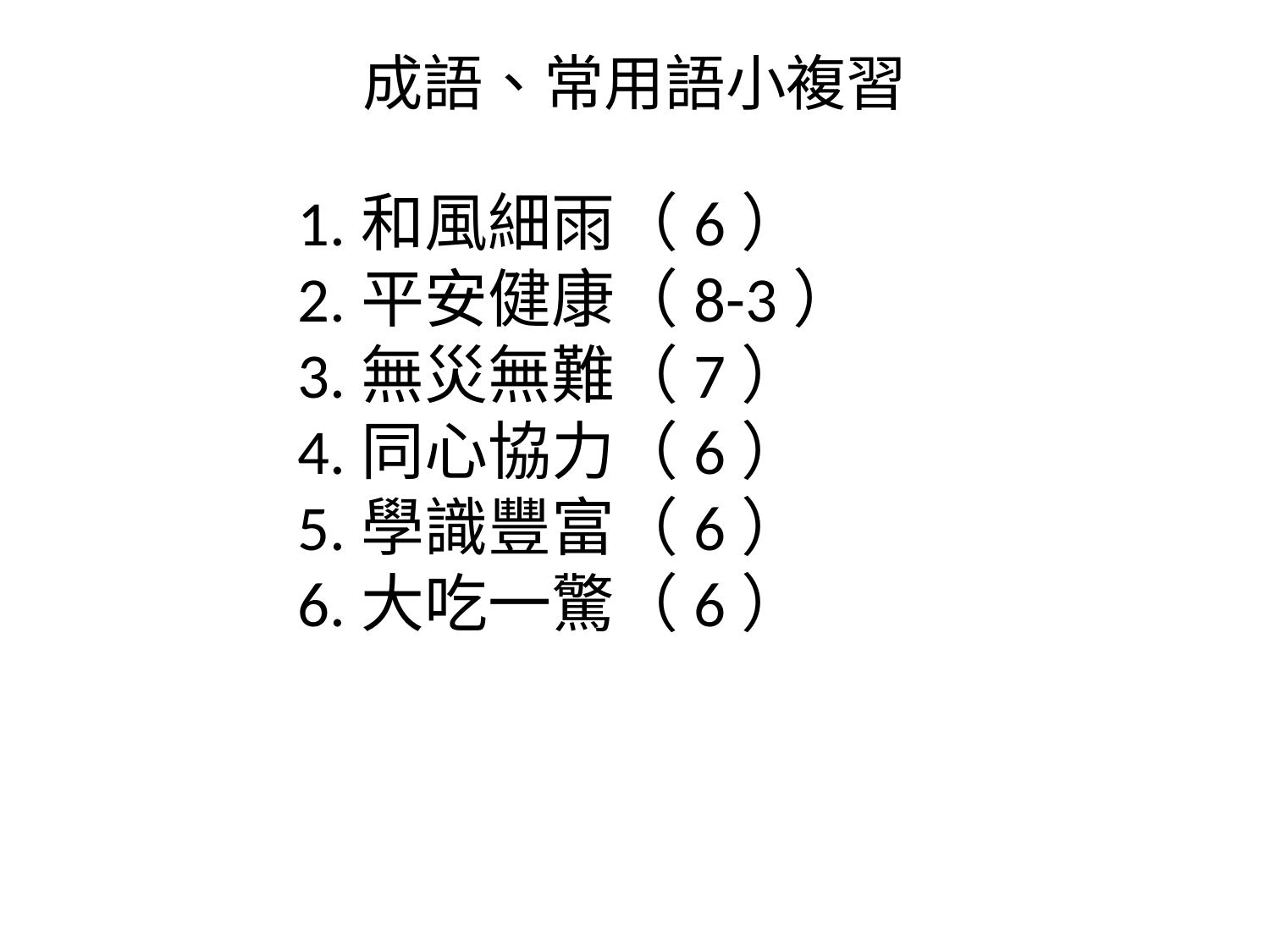

# 成語、常用語小複習
1.和風細雨（6）
2.平安健康（8-3）
3.無災無難（7）
4.同心協力（6）
5.學識豐富（6）
6.大吃一驚（6）